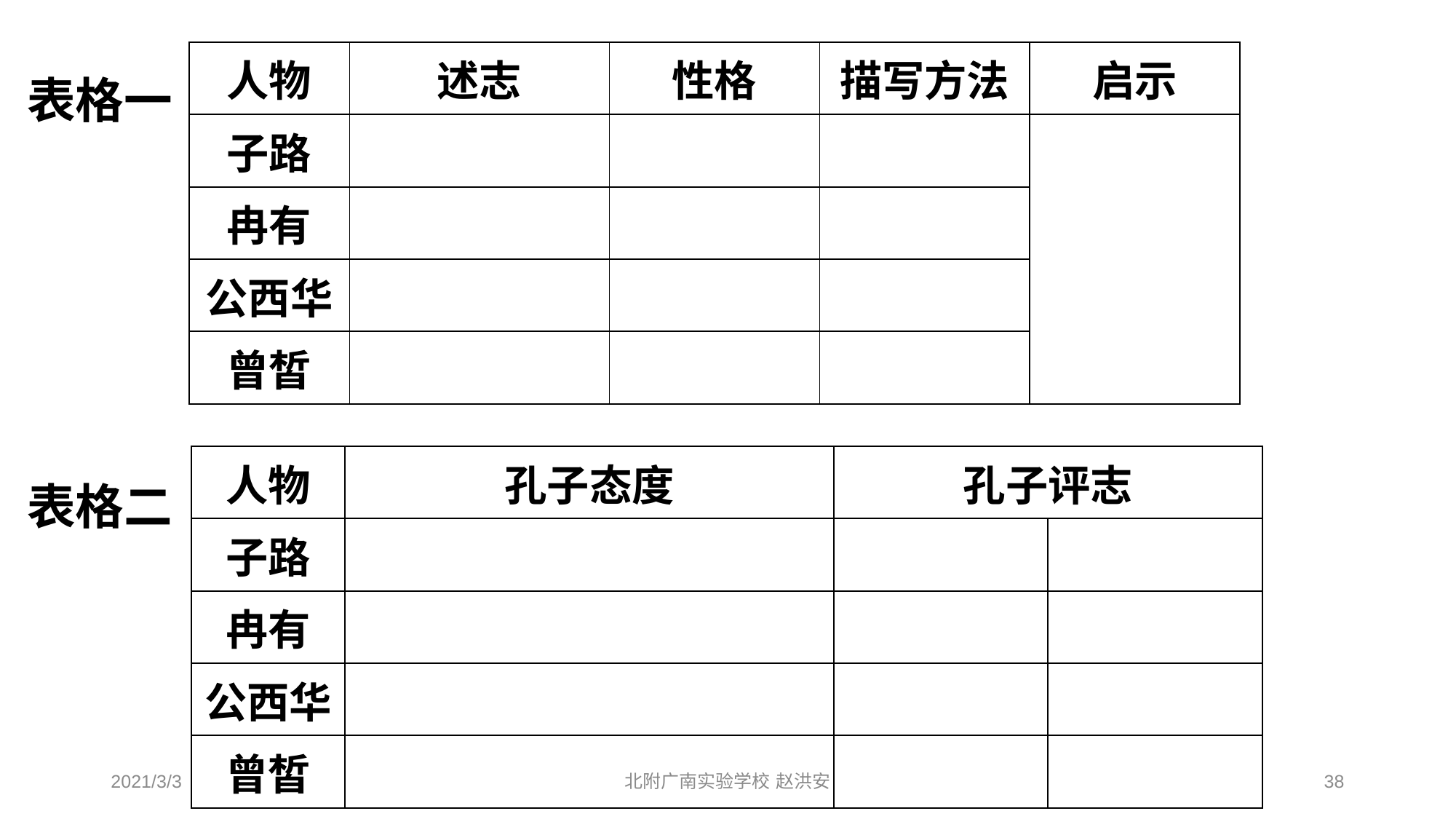

| 人物 | 述志 | 性格 | 描写方法 | 启示 |
| --- | --- | --- | --- | --- |
| 子路 |  |  |  |  |
| 冉有 |  |  |  |  |
| 公西华 |  |  |  |  |
| 曾皙 |  |  |  |  |
表格一
| 人物 | 孔子态度 | 孔子评志 |  |
| --- | --- | --- | --- |
| 子路 |  |  |  |
| 冉有 |  |  |  |
| 公西华 |  |  |  |
| 曾皙 |  |  |  |
表格二
2021/3/3
北附广南实验学校 赵洪安
38